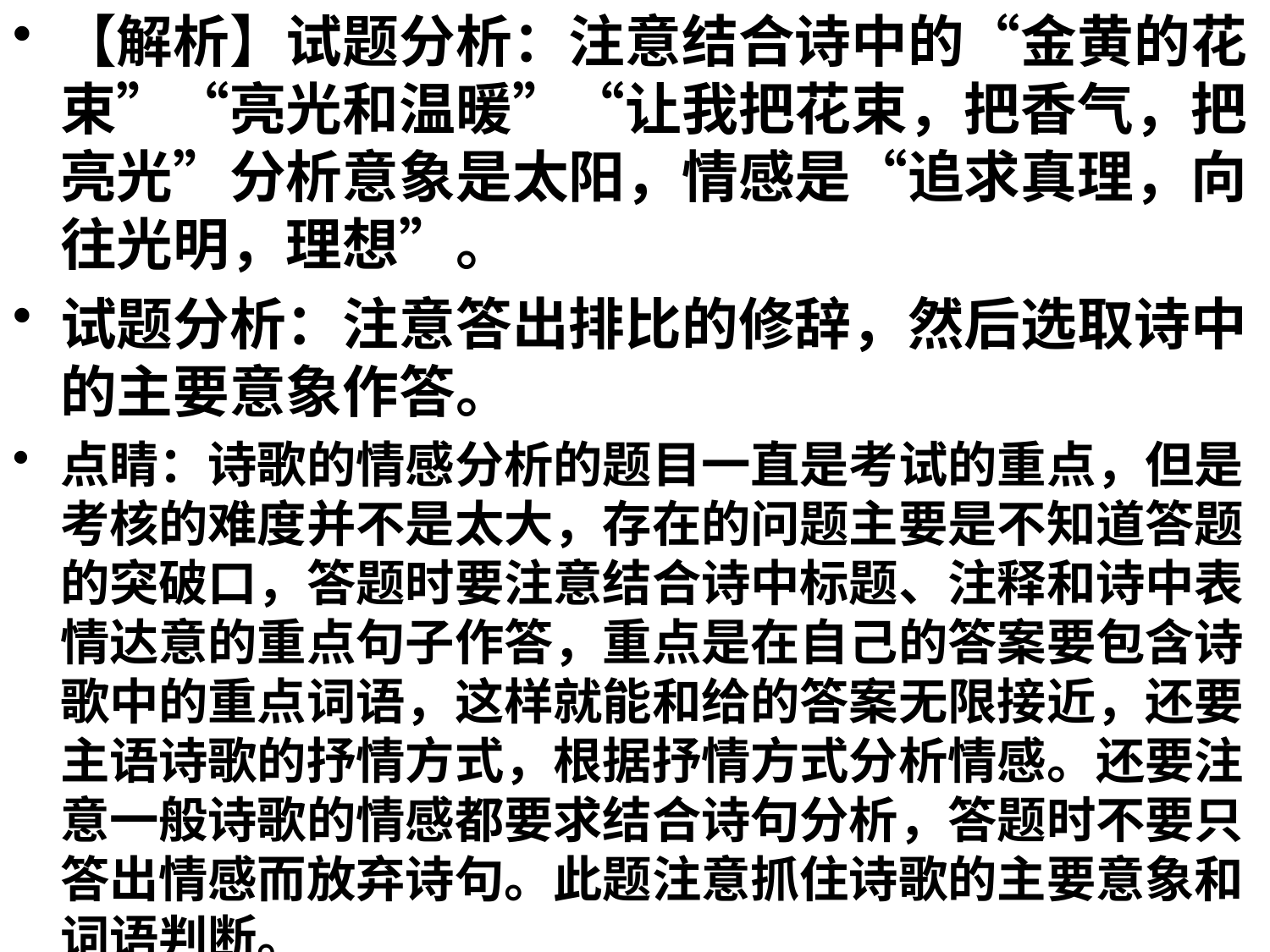

【解析】试题分析：注意结合诗中的“金黄的花束”“亮光和温暖”“让我把花束，把香气，把亮光”分析意象是太阳，情感是“追求真理，向往光明，理想”。
试题分析：注意答出排比的修辞，然后选取诗中的主要意象作答。
点睛：诗歌的情感分析的题目一直是考试的重点，但是考核的难度并不是太大，存在的问题主要是不知道答题的突破口，答题时要注意结合诗中标题、注释和诗中表情达意的重点句子作答，重点是在自己的答案要包含诗歌中的重点词语，这样就能和给的答案无限接近，还要主语诗歌的抒情方式，根据抒情方式分析情感。还要注意一般诗歌的情感都要求结合诗句分析，答题时不要只答出情感而放弃诗句。此题注意抓住诗歌的主要意象和词语判断。